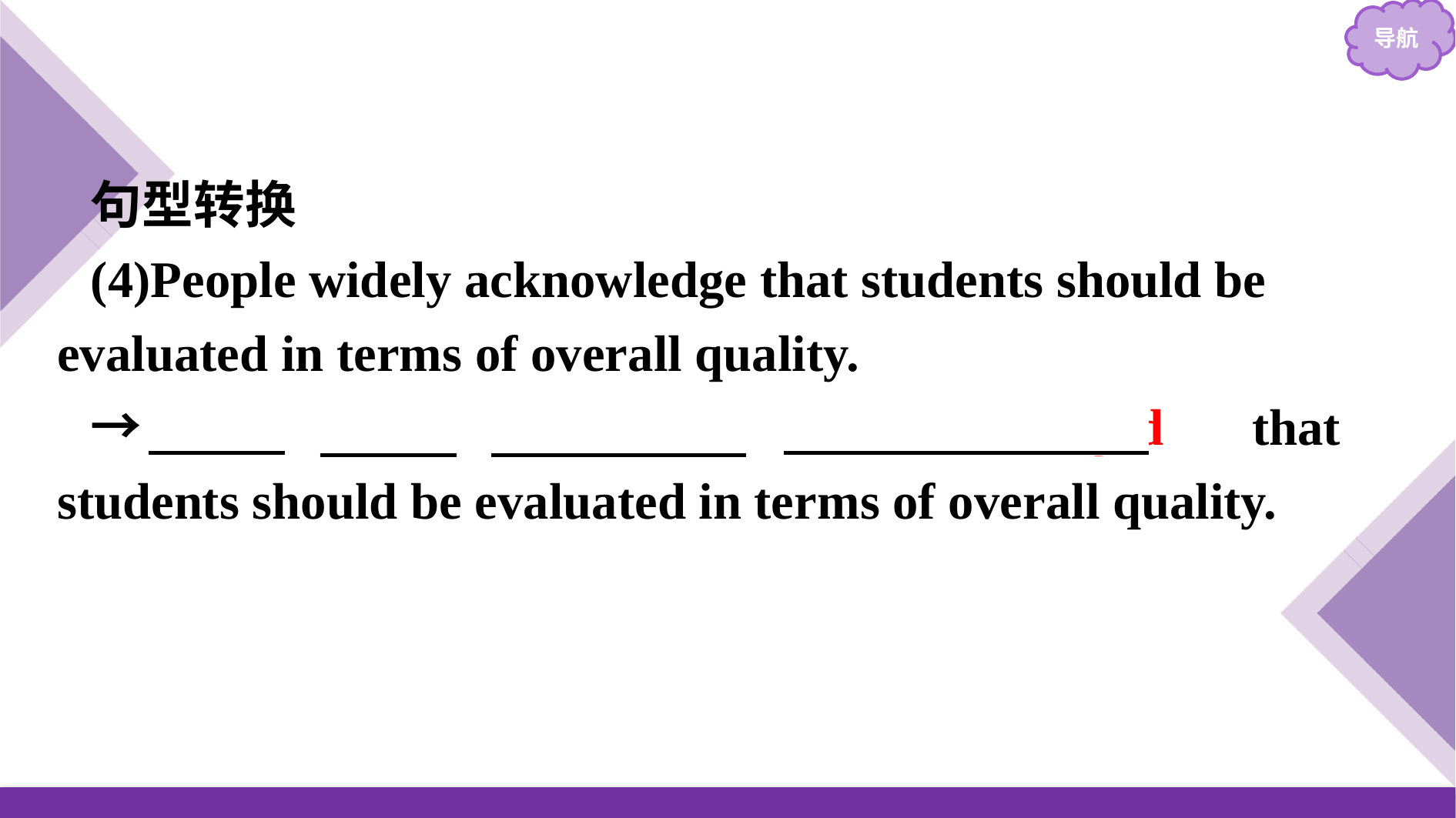

句型转换
(4)People widely acknowledge that students should be evaluated in terms of overall quality.
→　It　 　is　 　widely　 　acknowledged　 that students should be evaluated in terms of overall quality.